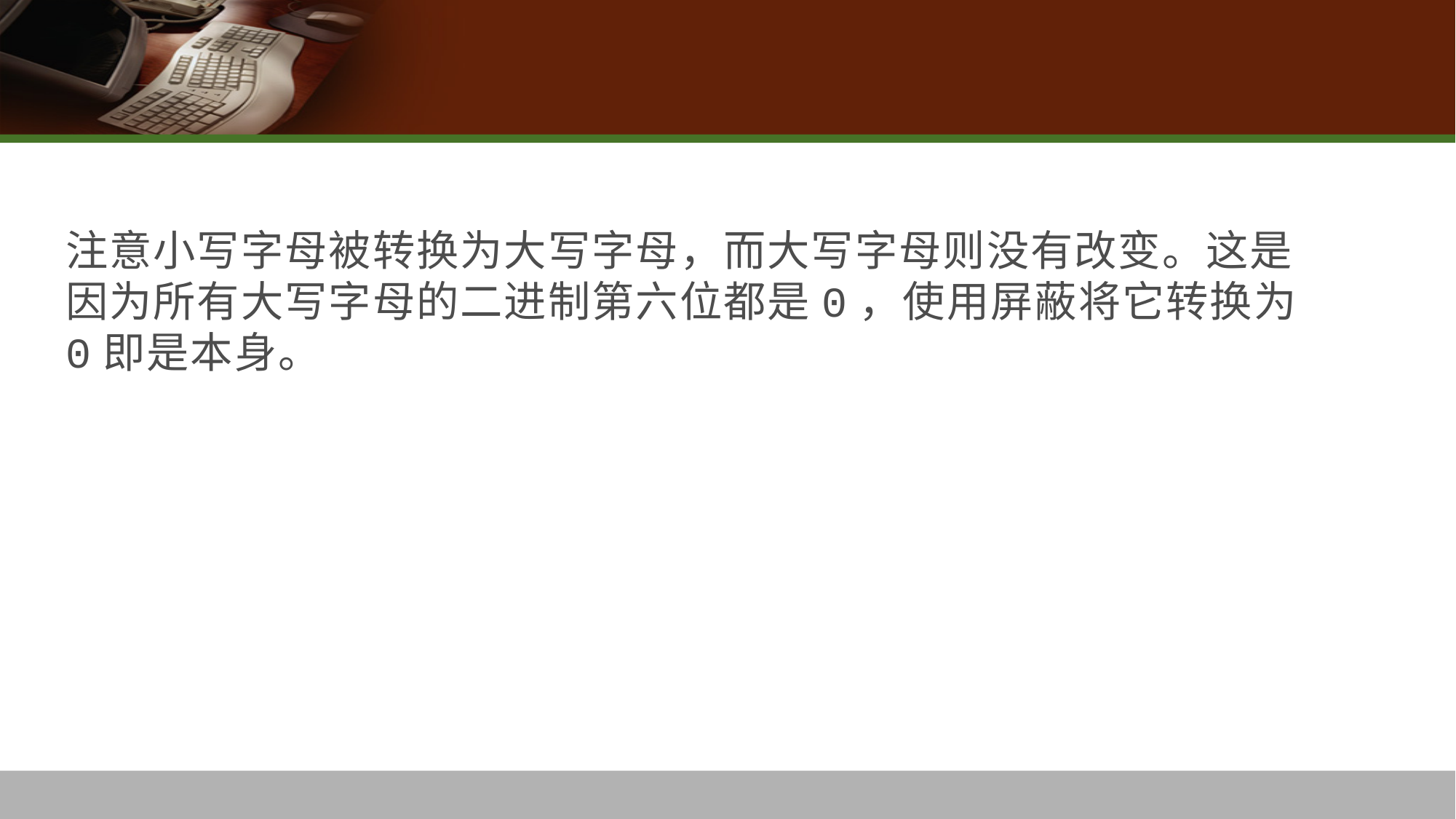

注意小写字母被转换为大写字母，而大写字母则没有改变。这是因为所有大写字母的二进制第六位都是0，使用屏蔽将它转换为0即是本身。